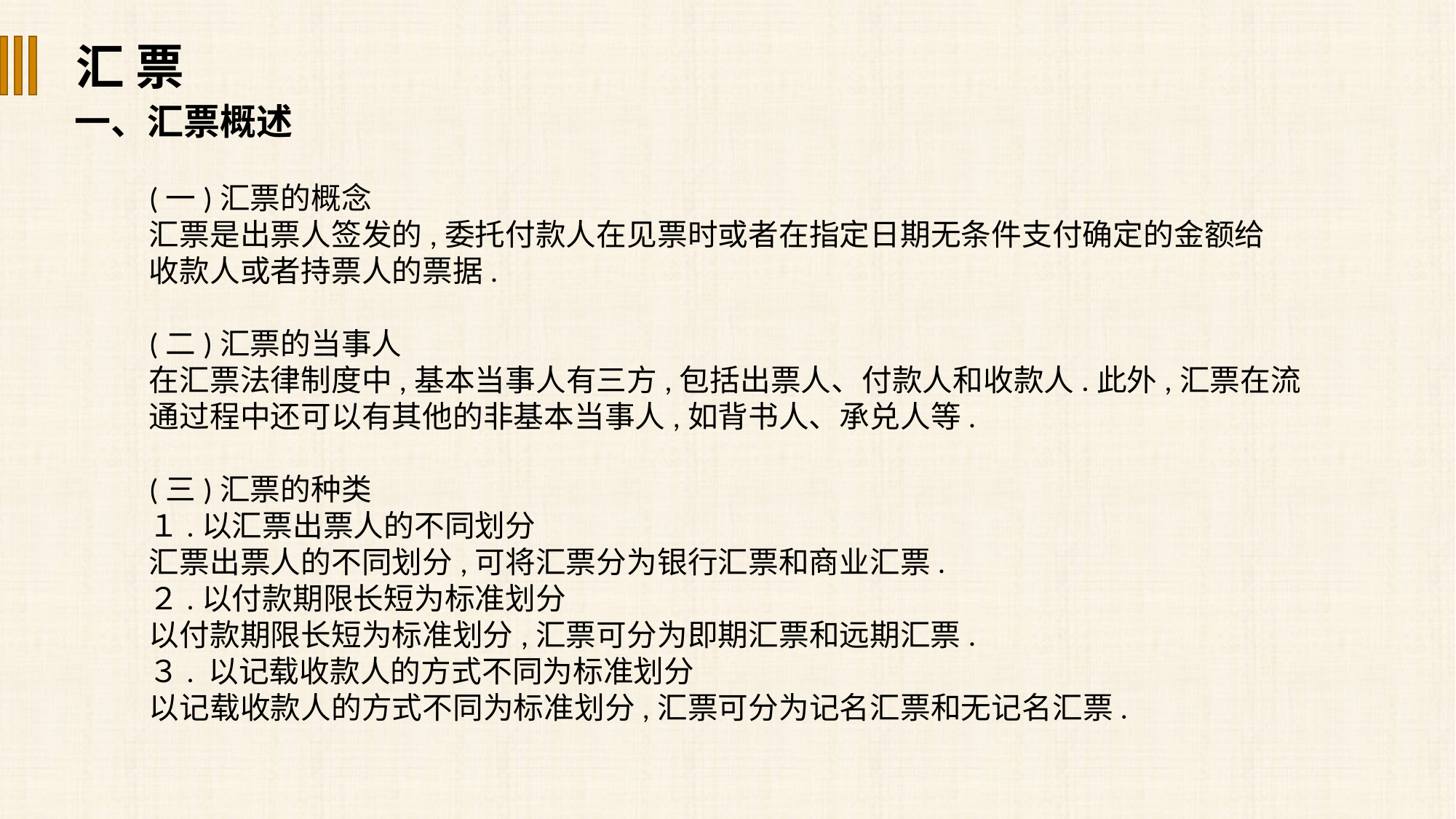

汇 票

一、汇票概述

(一)汇票的概念
汇票是出票人签发的,委托付款人在见票时或者在指定日期无条件支付确定的金额给
收款人或者持票人的票据.

(二)汇票的当事人
在汇票法律制度中,基本当事人有三方,包括出票人、付款人和收款人.此外,汇票在流
通过程中还可以有其他的非基本当事人,如背书人、承兑人等.

(三)汇票的种类
１.以汇票出票人的不同划分
汇票出票人的不同划分,可将汇票分为银行汇票和商业汇票.
２.以付款期限长短为标准划分
以付款期限长短为标准划分,汇票可分为即期汇票和远期汇票.
３. 以记载收款人的方式不同为标准划分
以记载收款人的方式不同为标准划分,汇票可分为记名汇票和无记名汇票.